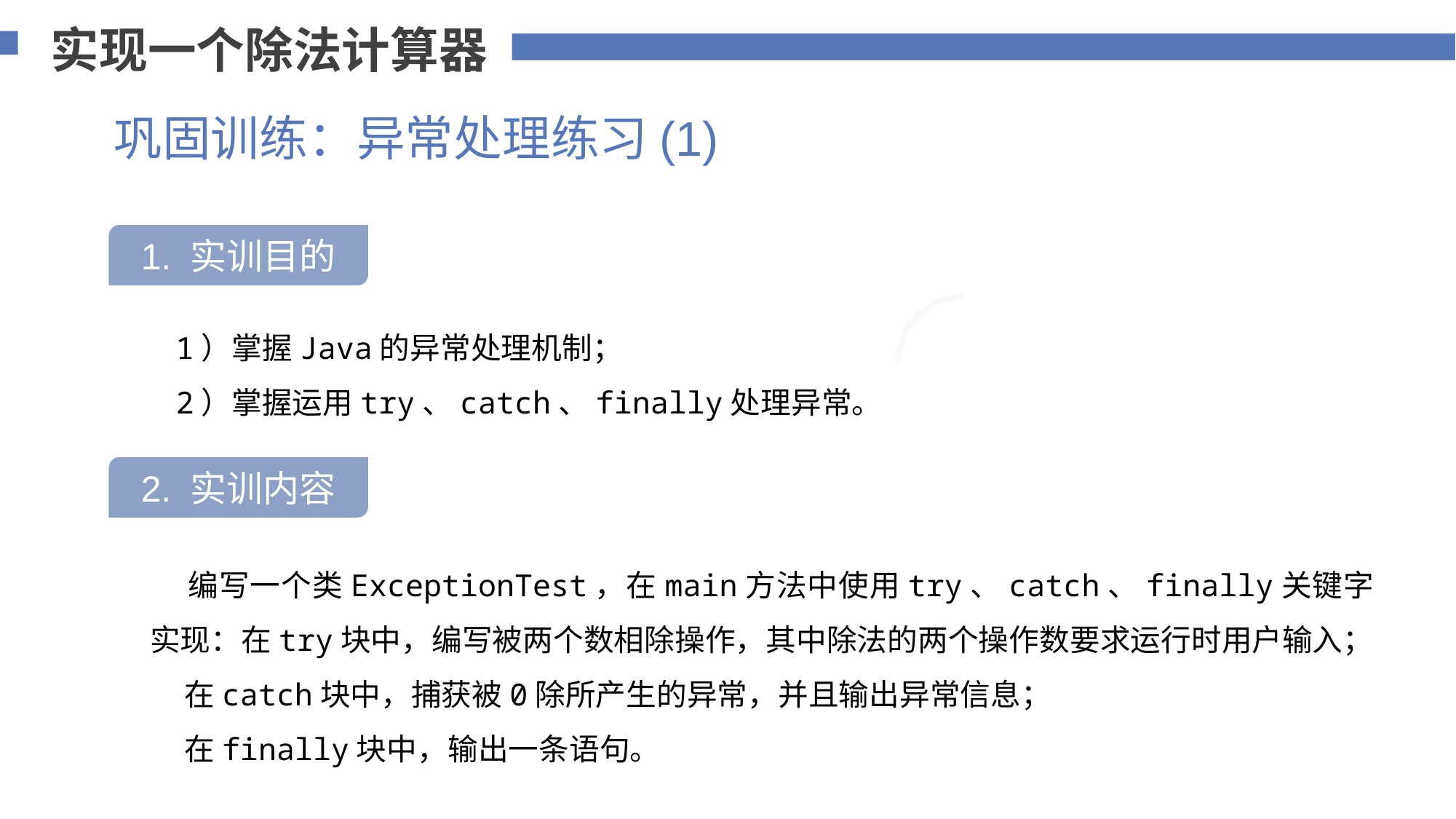

实现一个除法计算器

巩固训练：异常处理练习(1)
1. 实训目的

75%
    1）掌握Java的异常处理机制；
    2）掌握运用try、catch、finally处理异常。
2. 实训内容
    编写一个类ExceptionTest，在main方法中使用try、catch、finally关键字实现：在try块中，编写被两个数相除操作，其中除法的两个操作数要求运行时用户输入；
    在catch块中，捕获被0除所产生的异常，并且输出异常信息；
    在finally块中，输出一条语句。